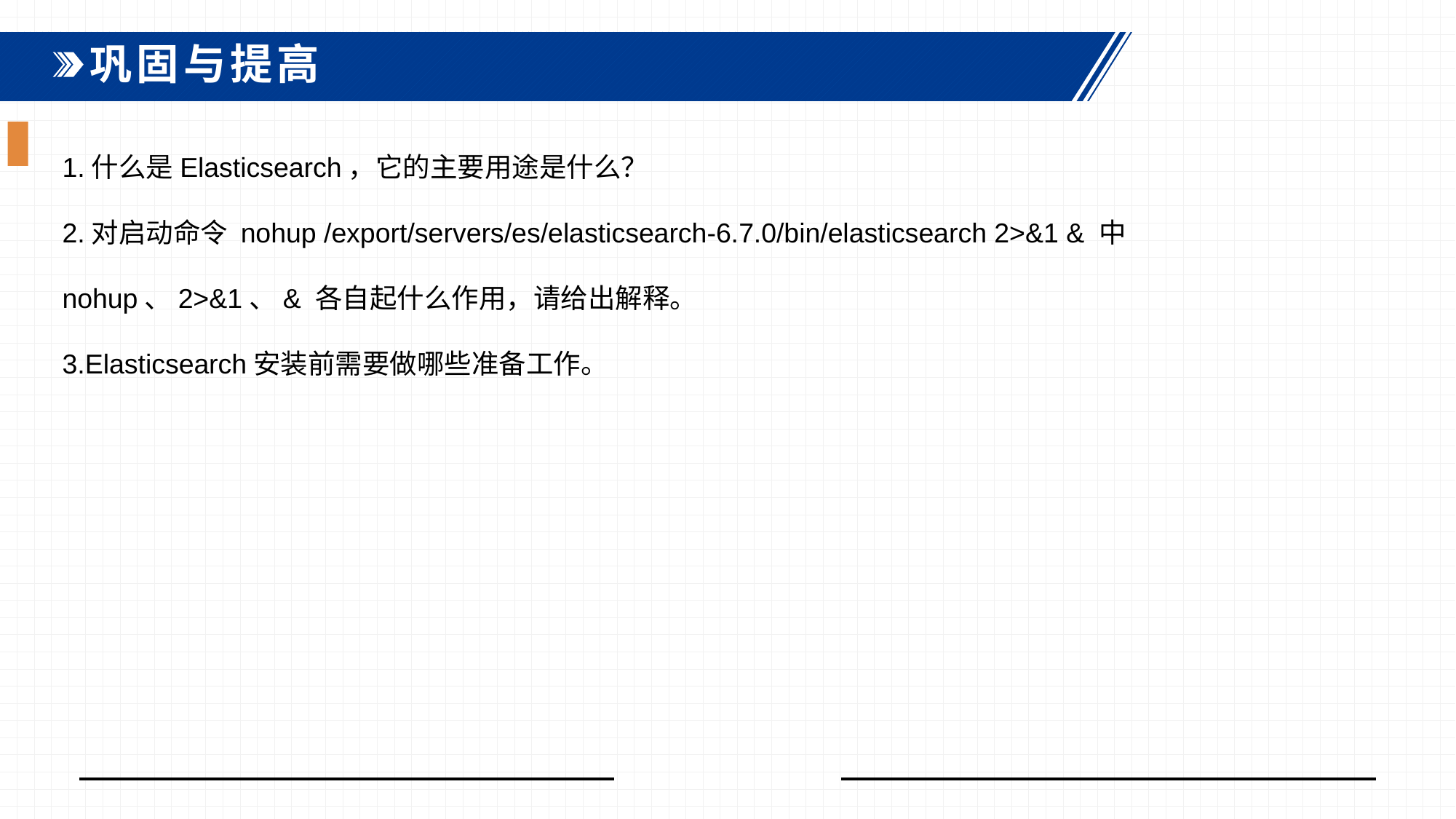

巩固与提高
1.什么是Elasticsearch，它的主要用途是什么？
2.对启动命令 nohup /export/servers/es/elasticsearch-6.7.0/bin/elasticsearch 2>&1 & 中
nohup、2>&1、& 各自起什么作用，请给出解释。
3.Elasticsearch安装前需要做哪些准备工作。